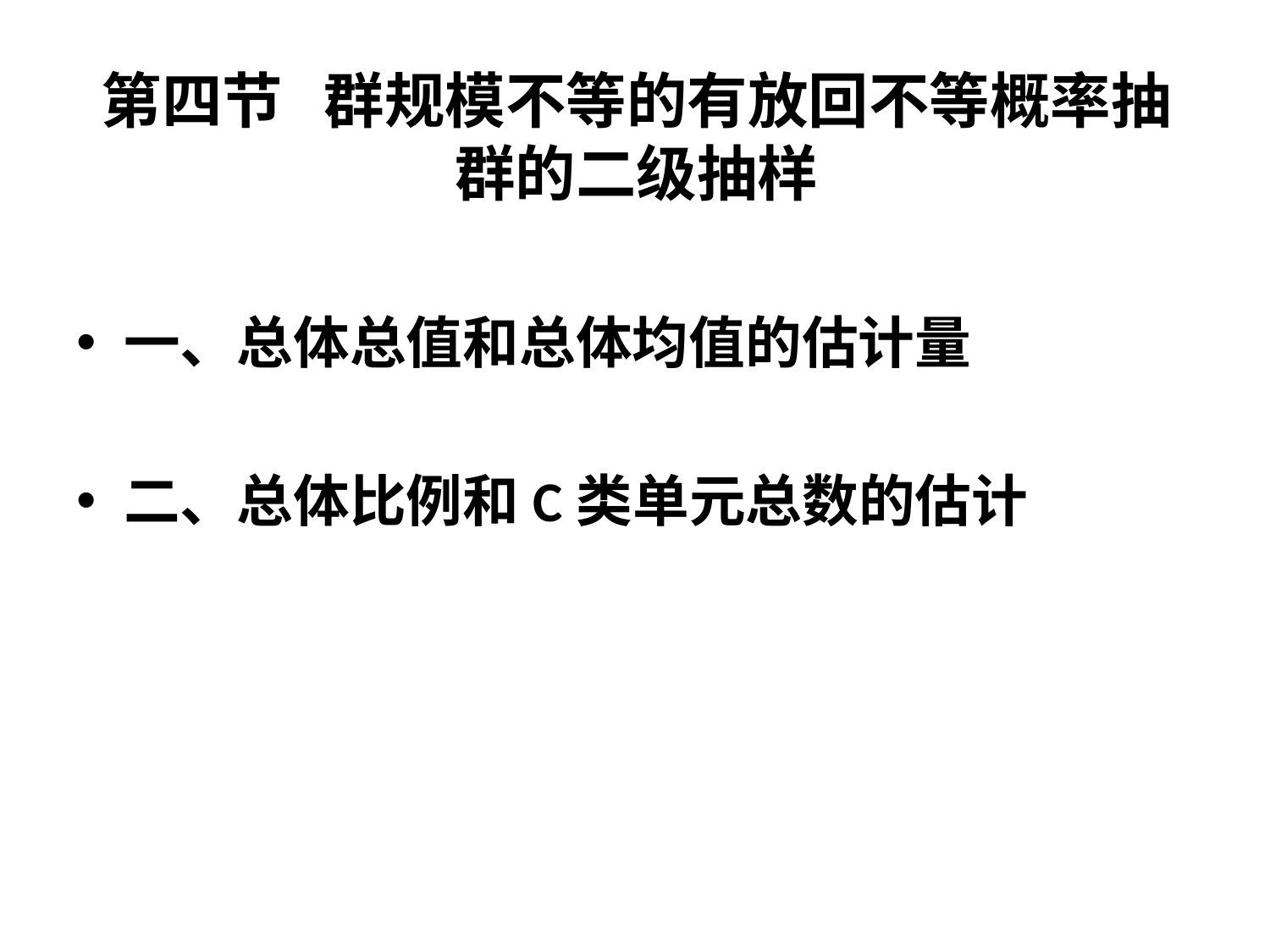

# 第四节   群规模不等的有放回不等概率抽群的二级抽样

一、总体总值和总体均值的估计量

二、总体比例和C类单元总数的估计